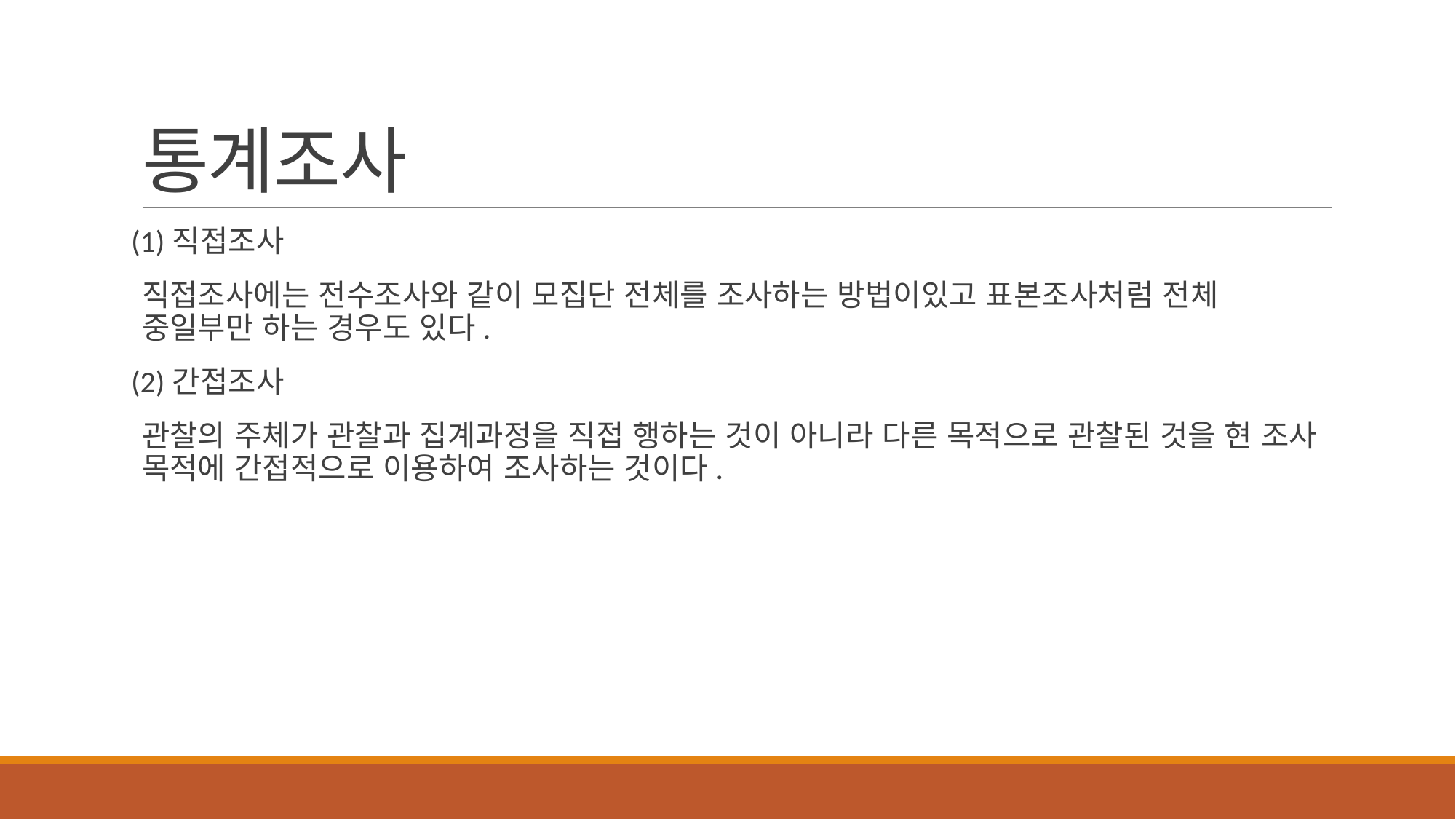

# 통계조사
(1)직접조사
직접조사에는 전수조사와 같이 모집단 전체를 조사하는 방법이있고 표본조사처럼 전체 중일부만 하는 경우도 있다.
(2)간접조사
관찰의 주체가 관찰과 집계과정을 직접 행하는 것이 아니라 다른 목적으로 관찰된 것을 현 조사 목적에 간접적으로 이용하여 조사하는 것이다.